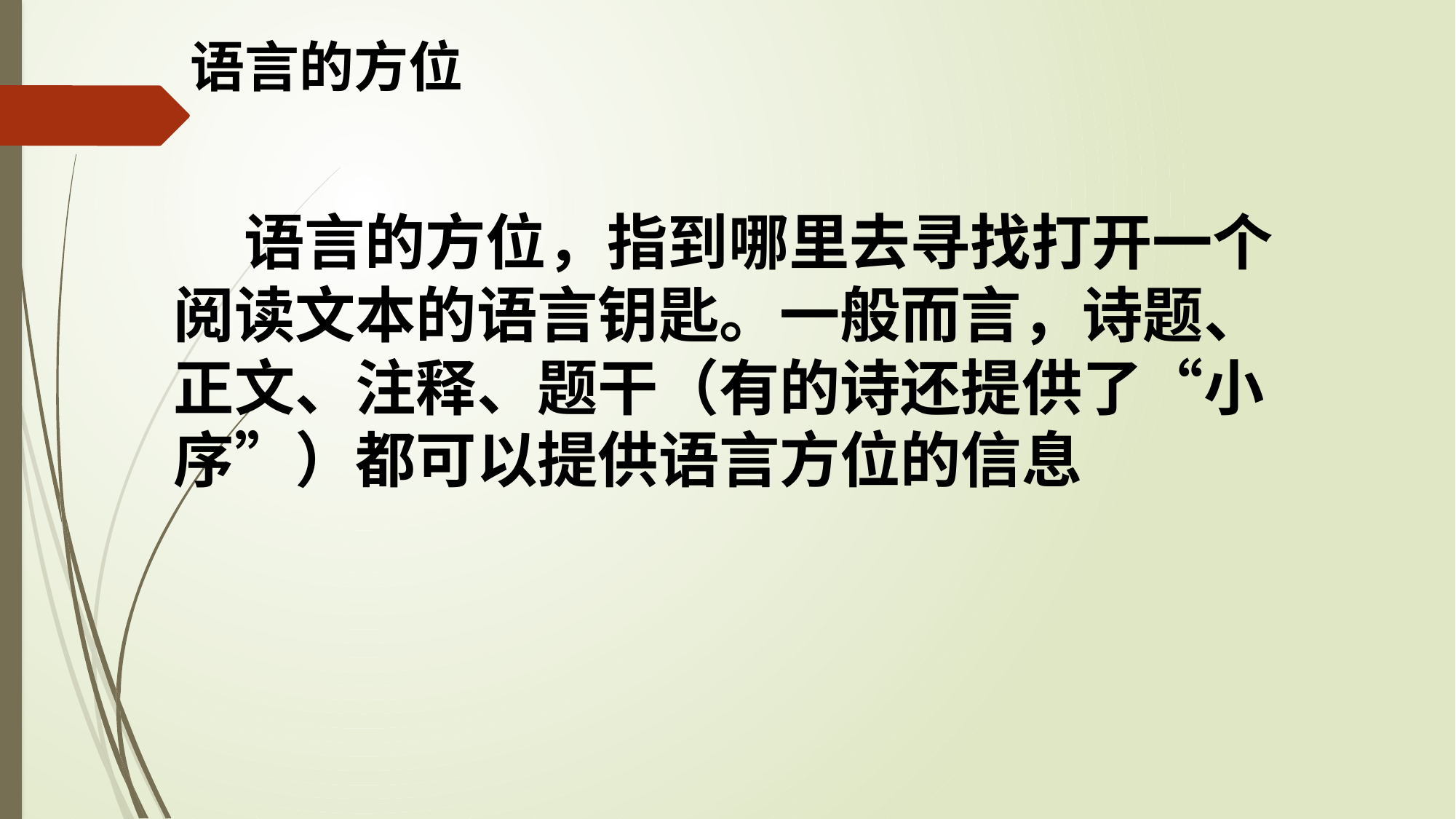

语言的方位
    语言的方位，指到哪里去寻找打开一个阅读文本的语言钥匙。一般而言，诗题、正文、注释、题干（有的诗还提供了“小序”）都可以提供语言方位的信息